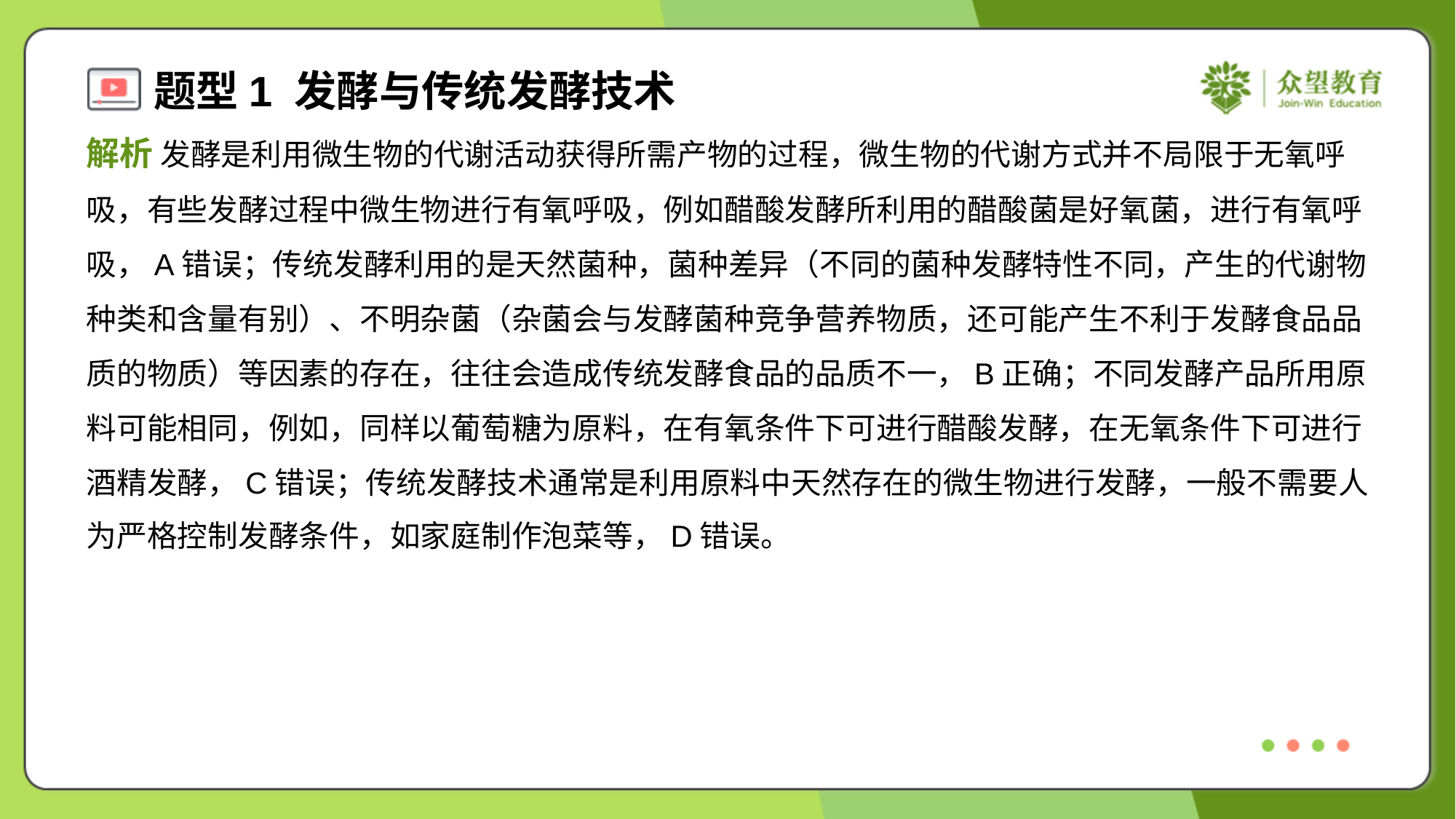

解析 发酵是利用微生物的代谢活动获得所需产物的过程，微生物的代谢方式并不局限于无氧呼
吸，有些发酵过程中微生物进行有氧呼吸，例如醋酸发酵所利用的醋酸菌是好氧菌，进行有氧呼
吸，A错误；传统发酵利用的是天然菌种，菌种差异（不同的菌种发酵特性不同，产生的代谢物
种类和含量有别）、不明杂菌（杂菌会与发酵菌种竞争营养物质，还可能产生不利于发酵食品品
质的物质）等因素的存在，往往会造成传统发酵食品的品质不一，B正确；不同发酵产品所用原
料可能相同，例如，同样以葡萄糖为原料，在有氧条件下可进行醋酸发酵，在无氧条件下可进行
酒精发酵，C错误；传统发酵技术通常是利用原料中天然存在的微生物进行发酵，一般不需要人
为严格控制发酵条件，如家庭制作泡菜等，D错误。